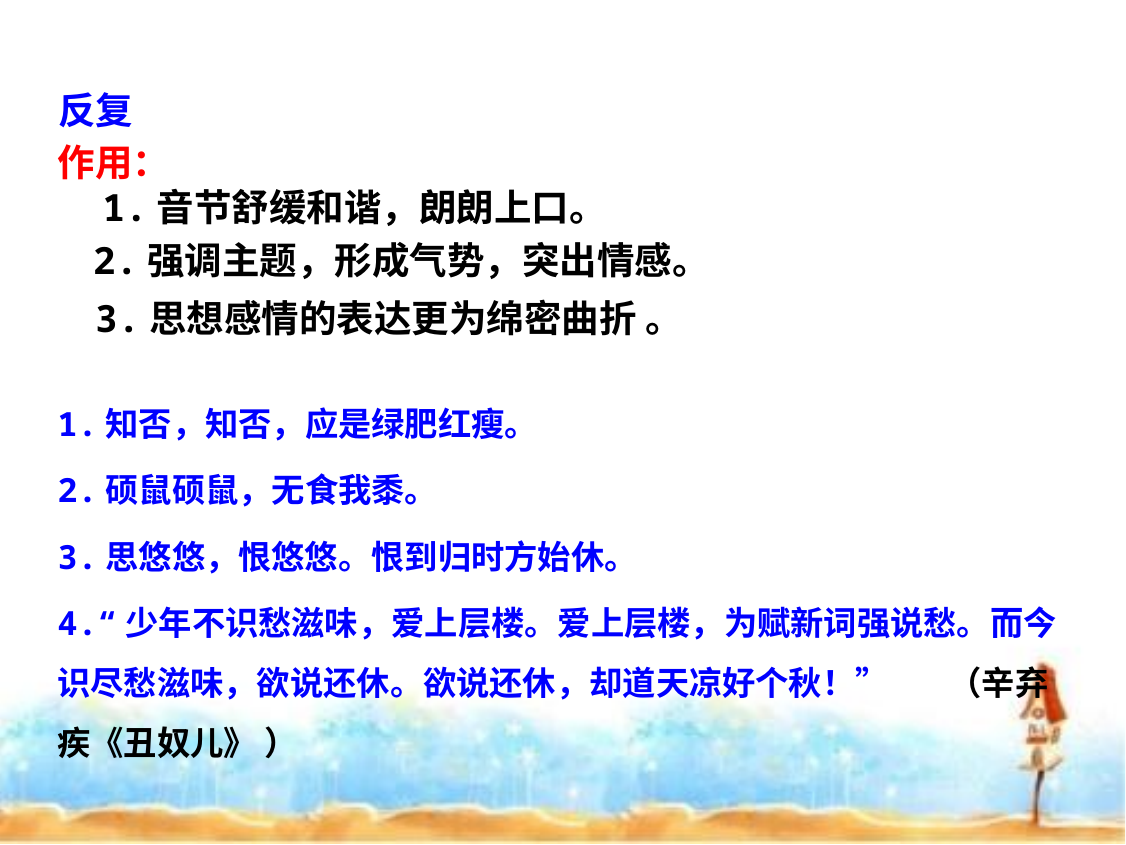

反复
作用：
  1.音节舒缓和谐，朗朗上口。
2.强调主题，形成气势，突出情感。
3.思想感情的表达更为绵密曲折 。
1.知否，知否，应是绿肥红瘦。
2.硕鼠硕鼠，无食我黍。
3.思悠悠，恨悠悠。恨到归时方始休。
4.“少年不识愁滋味，爱上层楼。爱上层楼，为赋新词强说愁。而今识尽愁滋味，欲说还休。欲说还休，却道天凉好个秋！”        （辛弃疾《丑奴儿》 ）